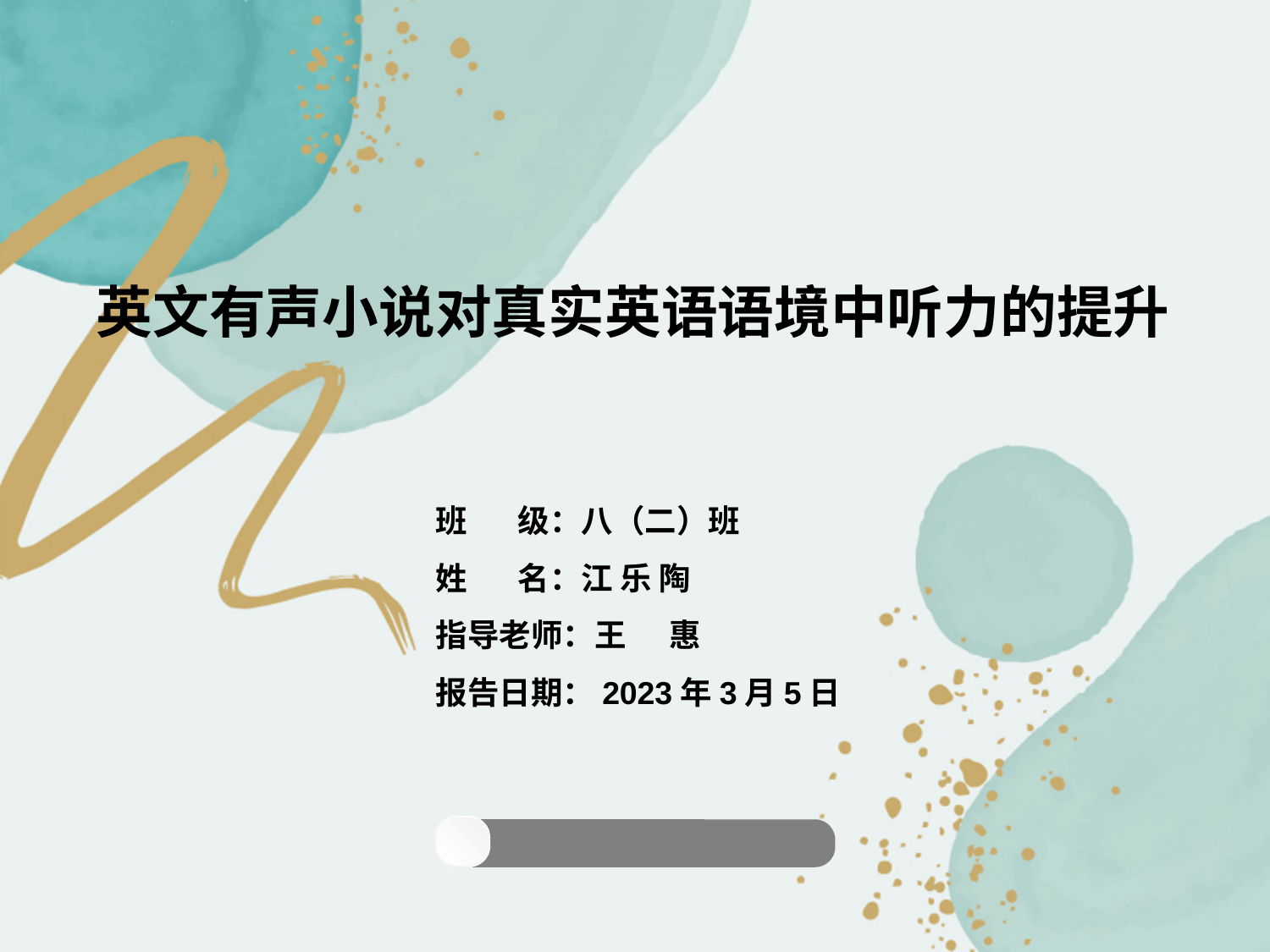

英文有声小说对真实英语语境中听力的提升
班       级：八（二）班
姓       名：江 乐 陶
指导老师：王      惠
报告日期：2023年3月5日